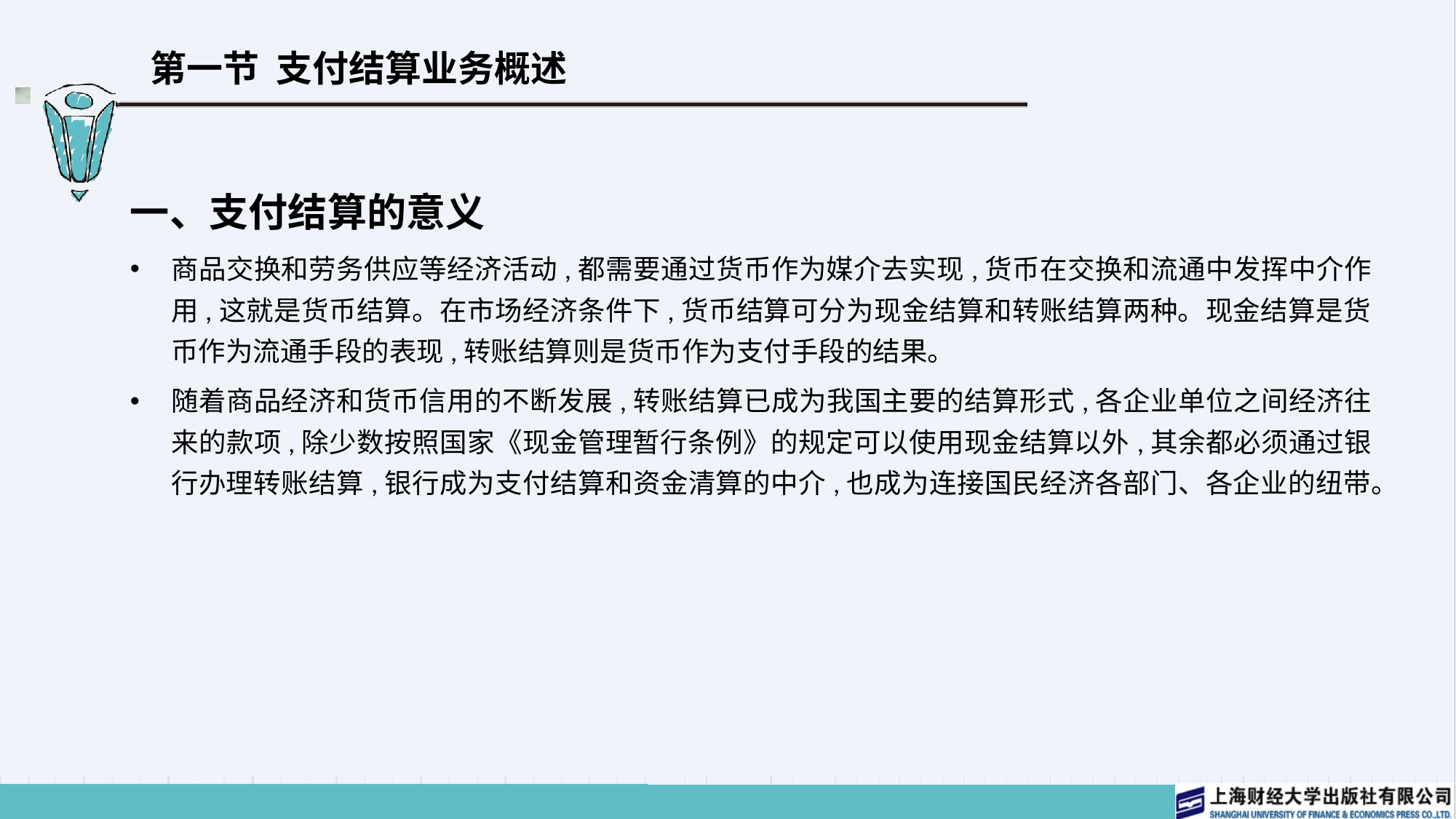

# 第一节  支付结算业务概述
一、支付结算的意义
商品交换和劳务供应等经济活动,都需要通过货币作为媒介去实现,货币在交换和流通中发挥中介作用,这就是货币结算。在市场经济条件下,货币结算可分为现金结算和转账结算两种。现金结算是货币作为流通手段的表现,转账结算则是货币作为支付手段的结果。
随着商品经济和货币信用的不断发展,转账结算已成为我国主要的结算形式,各企业单位之间经济往来的款项,除少数按照国家《现金管理暂行条例》的规定可以使用现金结算以外,其余都必须通过银行办理转账结算,银行成为支付结算和资金清算的中介,也成为连接国民经济各部门、各企业的纽带。